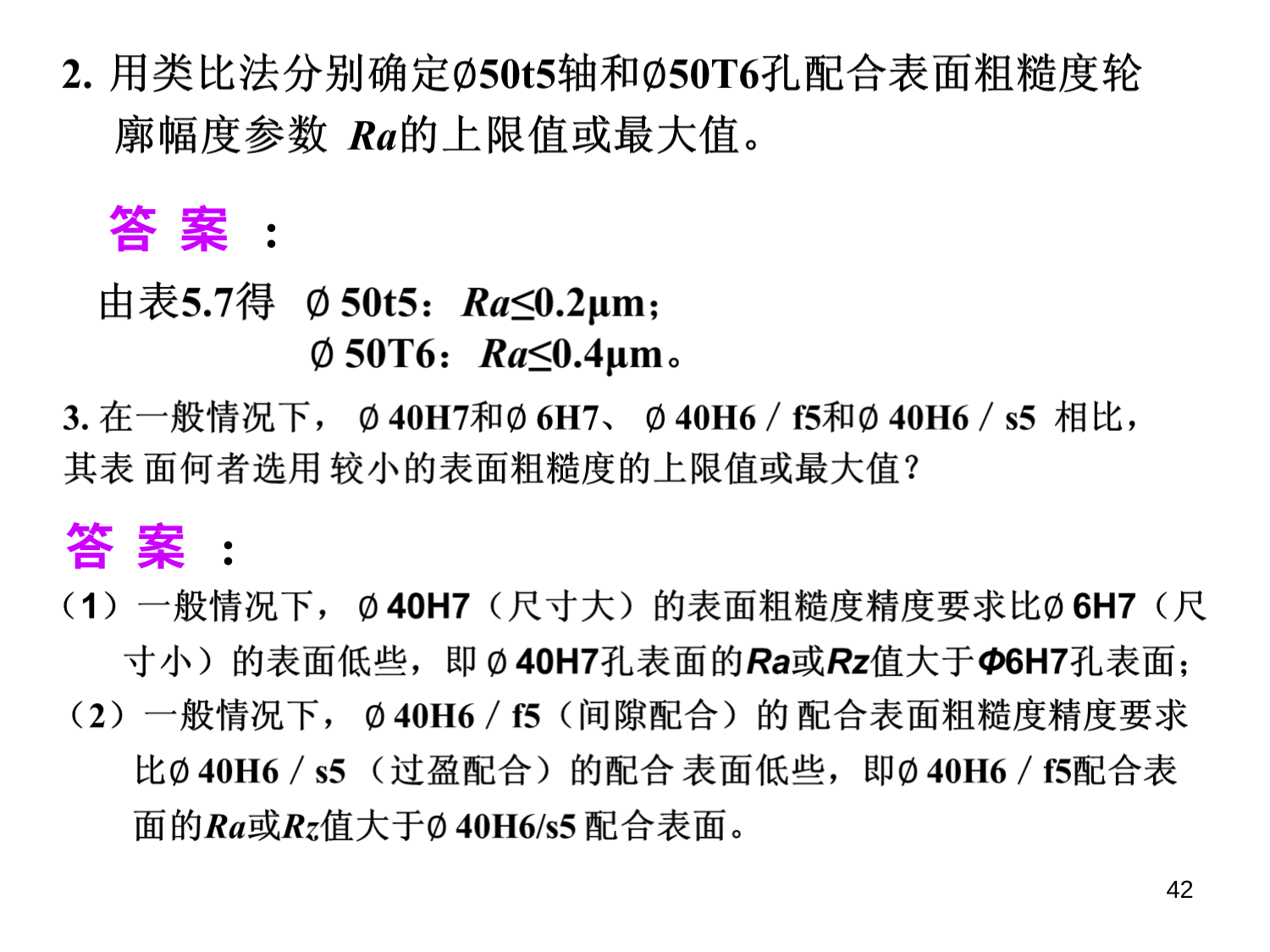

答  案  :

答  案  :

42